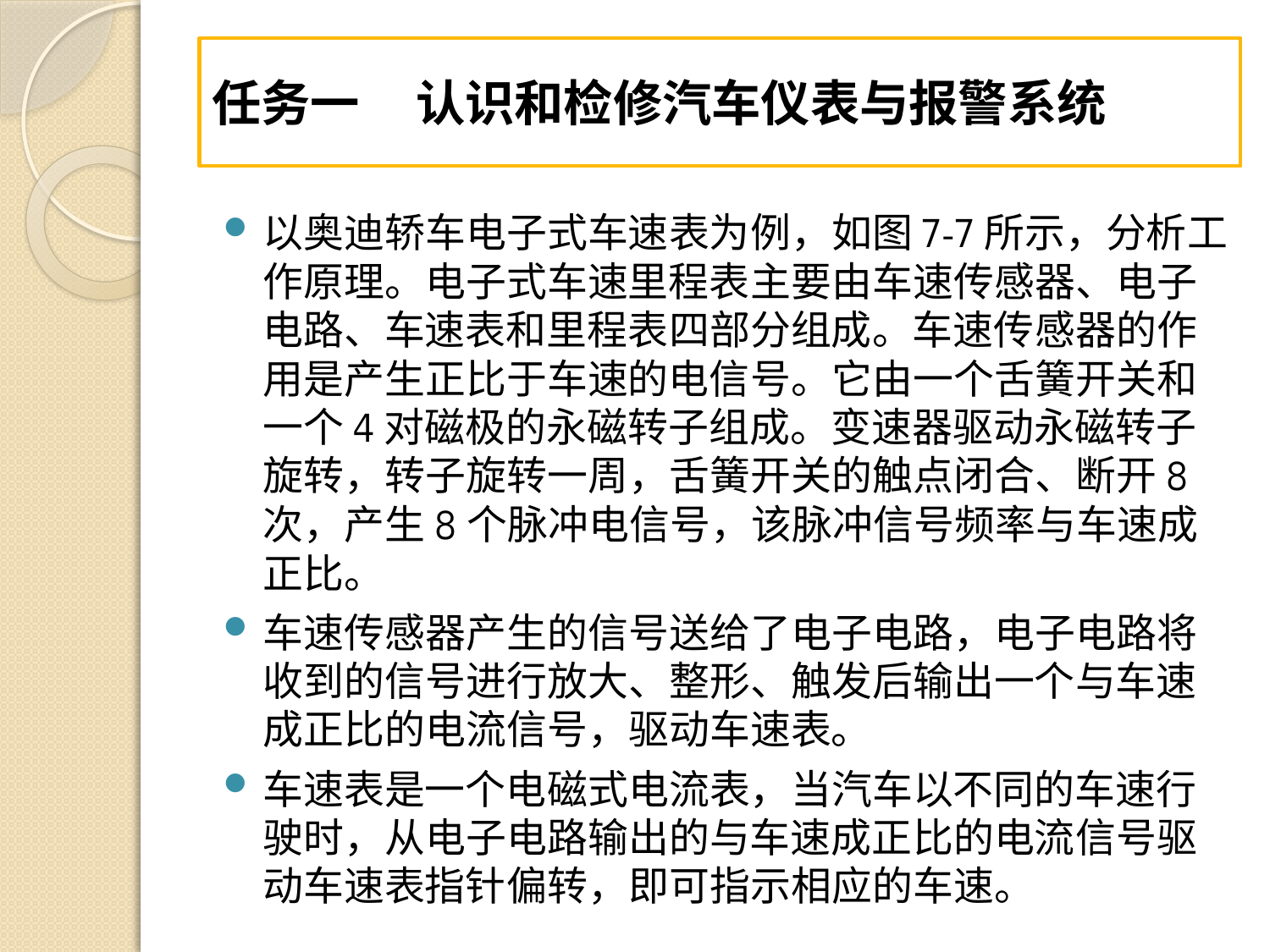

#
任务一     认识和检修汽车仪表与报警系统
以奥迪轿车电子式车速表为例，如图7-7所示，分析工作原理。电子式车速里程表主要由车速传感器、电子电路、车速表和里程表四部分组成。车速传感器的作用是产生正比于车速的电信号。它由一个舌簧开关和一个4对磁极的永磁转子组成。变速器驱动永磁转子旋转，转子旋转一周，舌簧开关的触点闭合、断开8次，产生8个脉冲电信号，该脉冲信号频率与车速成正比。
车速传感器产生的信号送给了电子电路，电子电路将收到的信号进行放大、整形、触发后输出一个与车速成正比的电流信号，驱动车速表。
车速表是一个电磁式电流表，当汽车以不同的车速行驶时，从电子电路输出的与车速成正比的电流信号驱动车速表指针偏转，即可指示相应的车速。